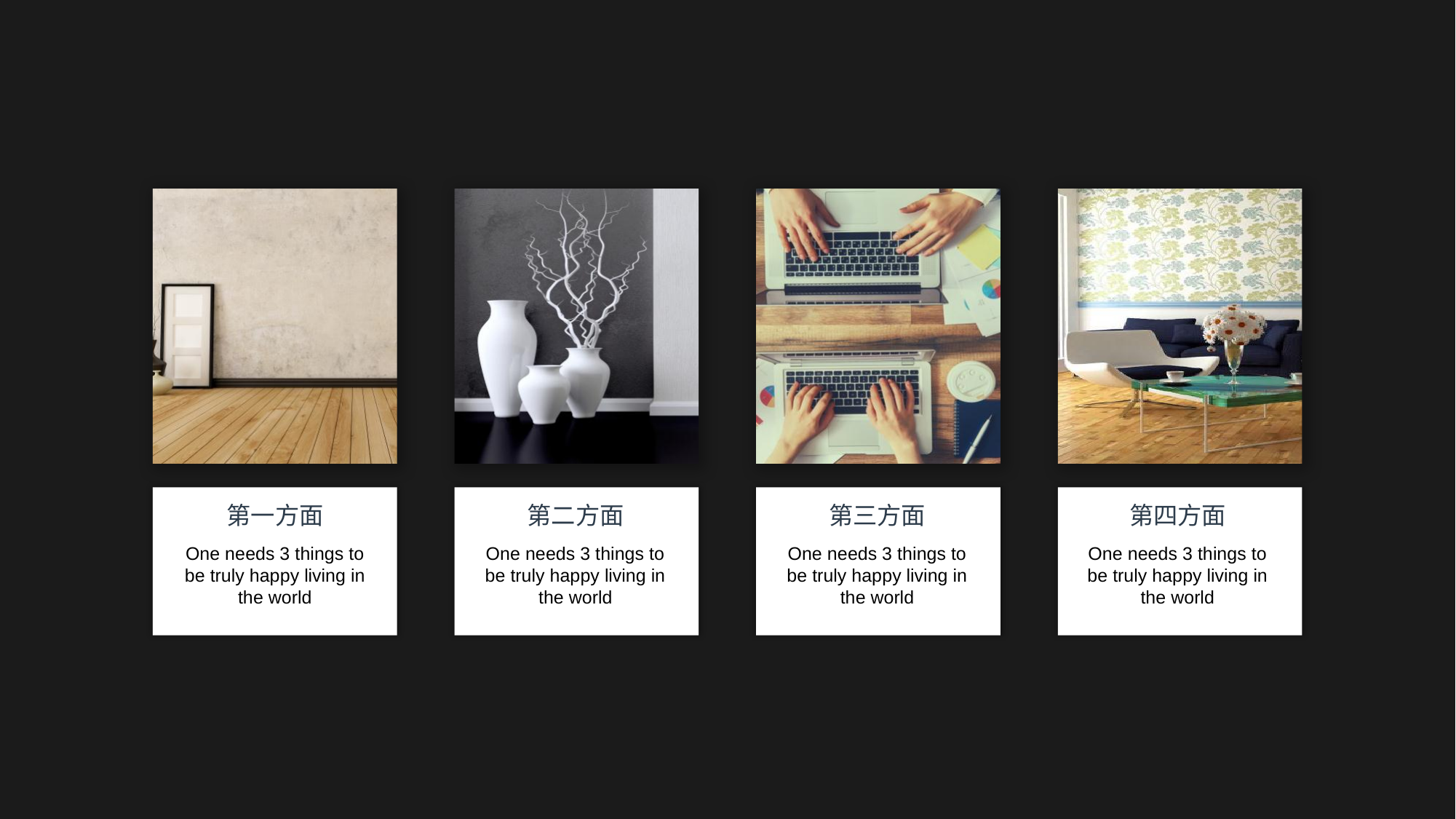

第一方面
第二方面
第三方面
第四方面
One needs 3 things to be truly happy living in the world
One needs 3 things to be truly happy living in the world
One needs 3 things to be truly happy living in the world
One needs 3 things to be truly happy living in the world